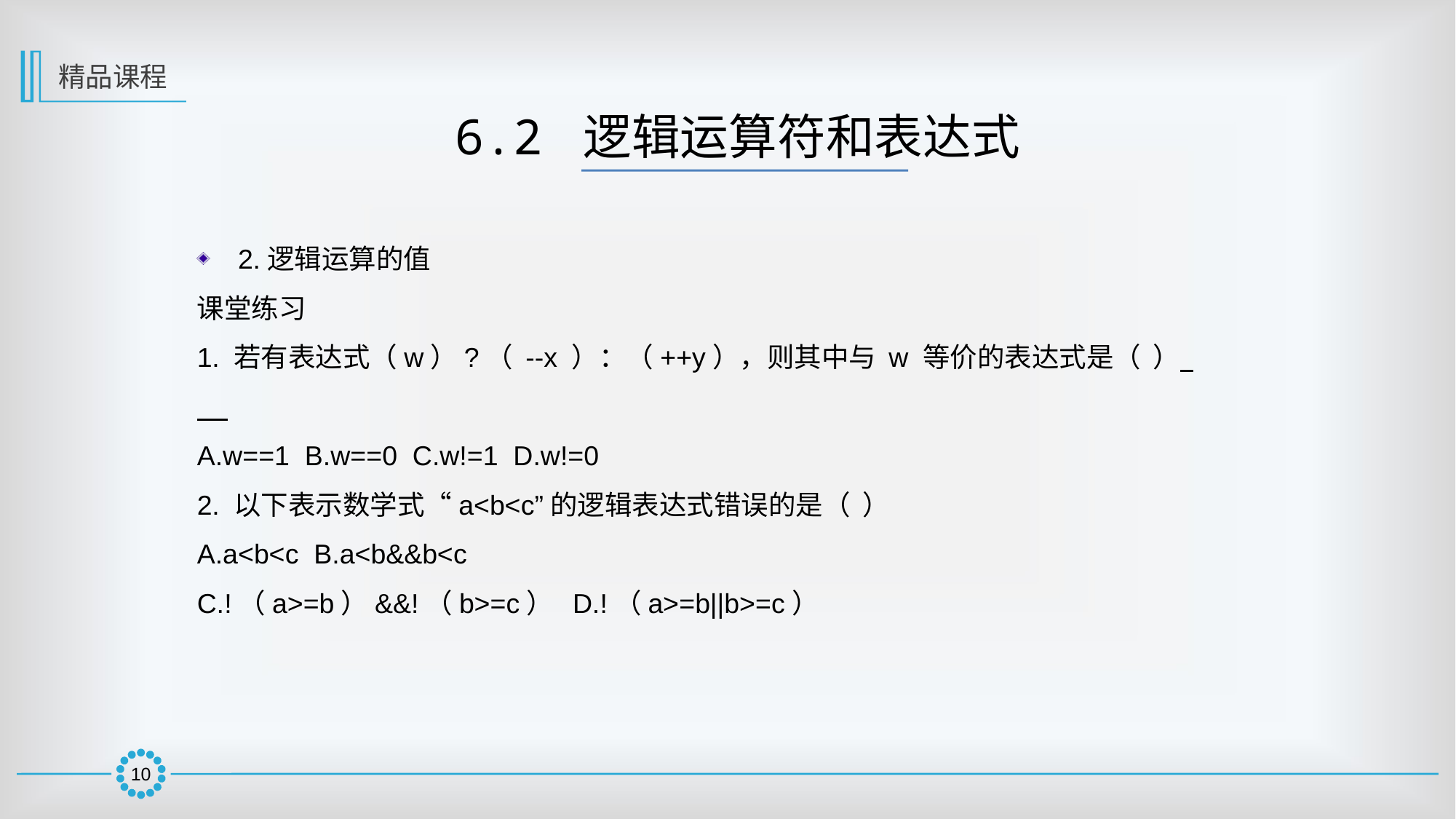

精品课程
6.2 逻辑运算符和表达式

2.逻辑运算的值
课堂练习
1. 若有表达式（w）?（ --x ）：（++y），则其中与 w 等价的表达式是（  ）
A.w==1  B.w==0  C.w!=1  D.w!=0
2. 以下表示数学式“a<b<c”的逻辑表达式错误的是（  ）
A.a<b<c  B.a<b&&b<c
C.!（a>=b）&&!（b>=c）  D.!（a>=b||b>=c）

10